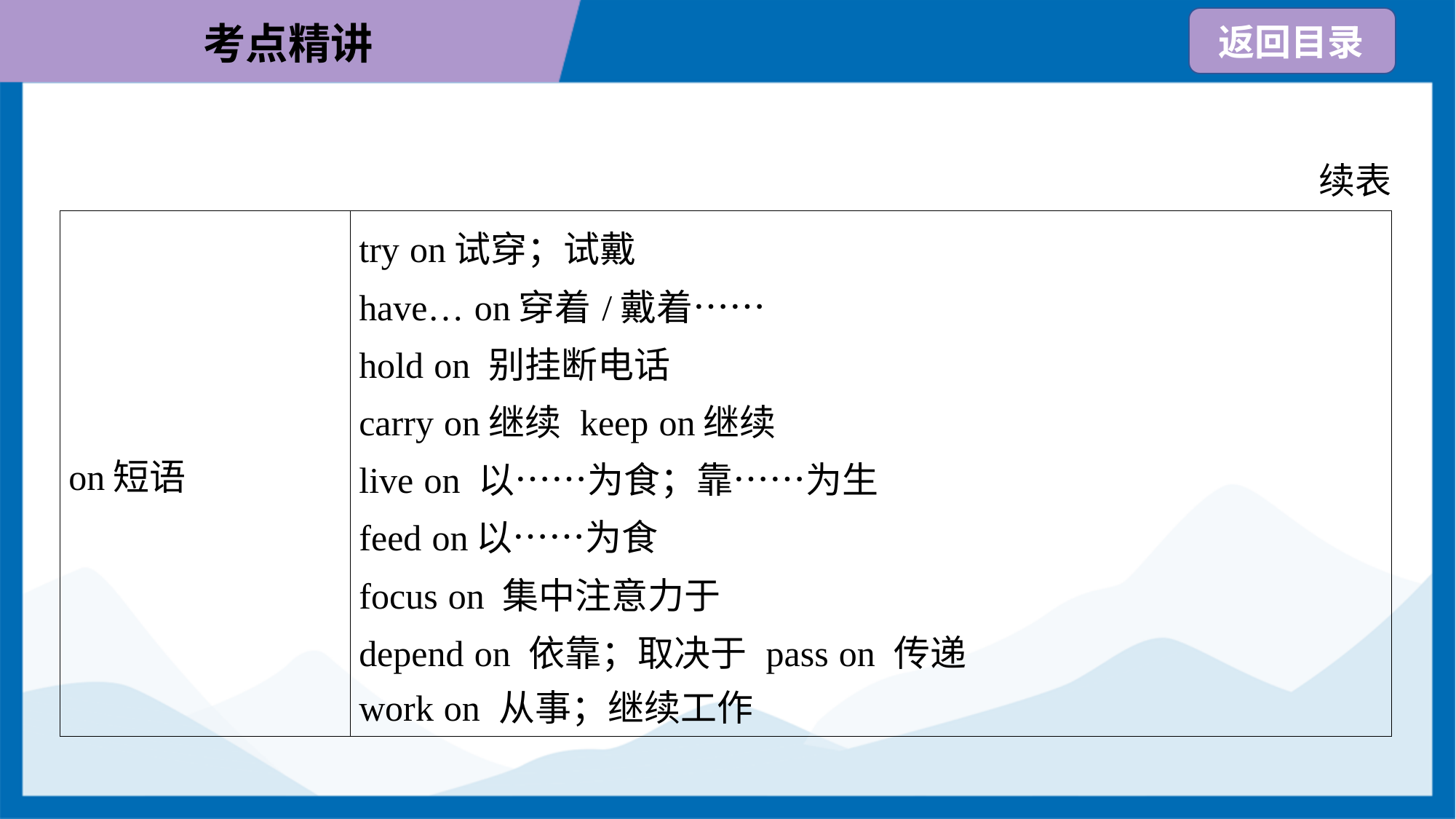

续表
| on短语 | try on试穿；试戴 have… on穿着/戴着…… hold on 别挂断电话 carry on继续 keep on继续 live on 以……为食；靠……为生 feed on以……为食 focus on 集中注意力于 depend on 依靠；取决于 pass on 传递 work on 从事；继续工作 |
| --- | --- |